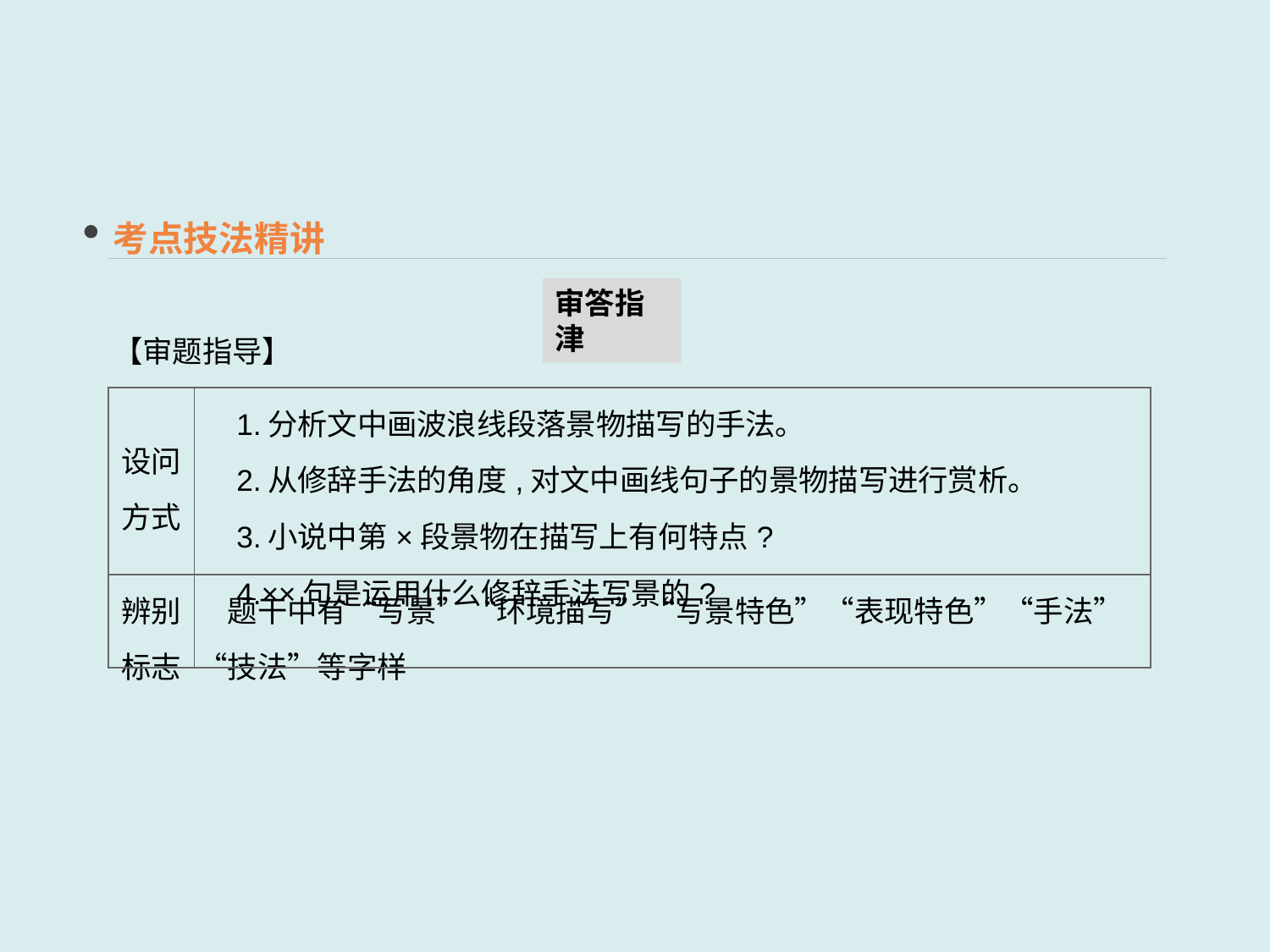

考点技法精讲

审答指津
【审题指导】
| 设问 方式 | 1.分析文中画波浪线段落景物描写的手法。 　2.从修辞手法的角度,对文中画线句子的景物描写进行赏析。 　3.小说中第×段景物在描写上有何特点? 　4.××句是运用什么修辞手法写景的? |
| --- | --- |
| 辨别 标志 | 题干中有“写景”“环境描写”“写景特色”“表现特色”“手法”“技法”等字样 |